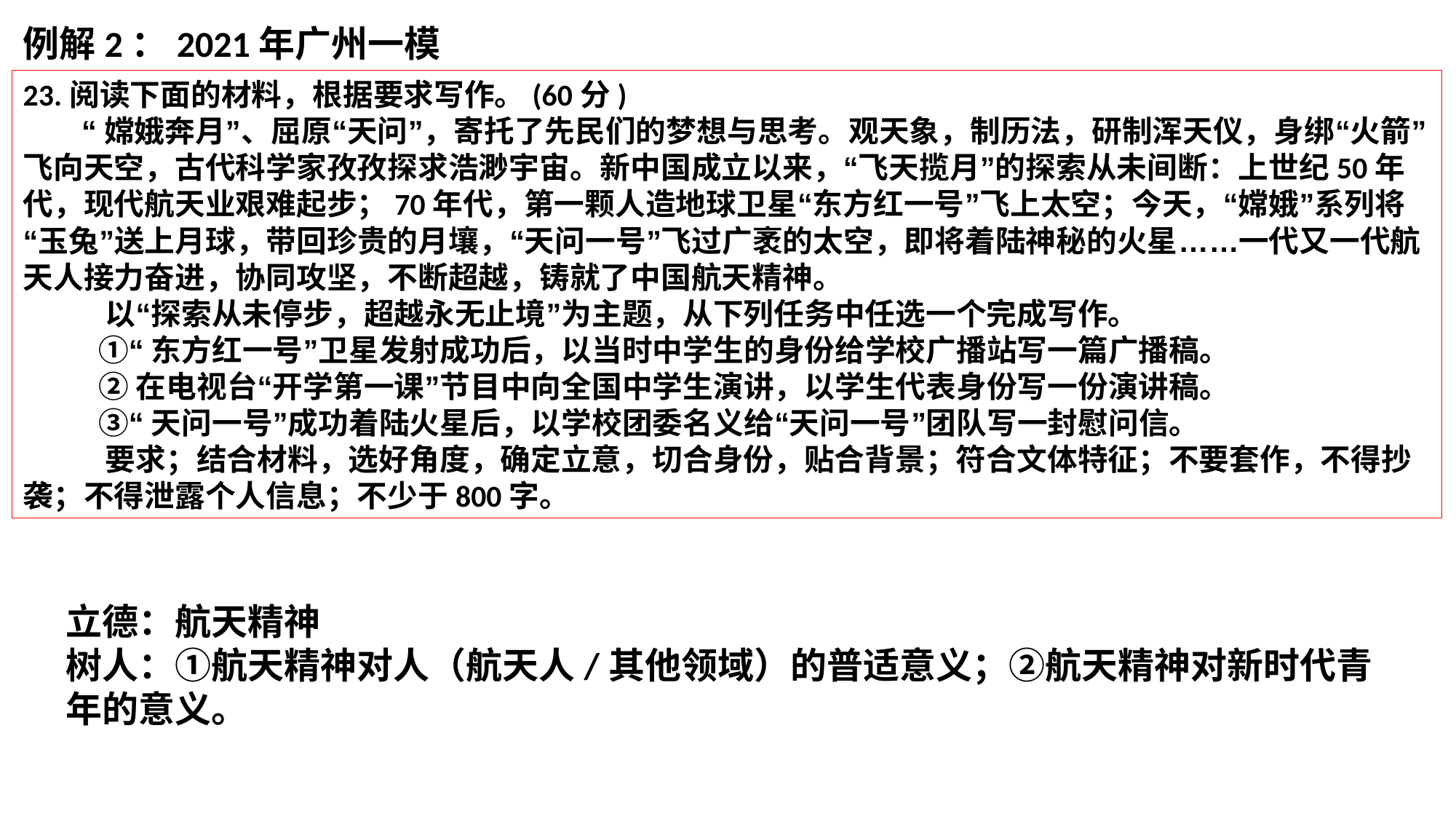

例解2：2021年广州一模
23.阅读下面的材料，根据要求写作。(60分)
       “嫦娥奔月”、屈原“天问”，寄托了先民们的梦想与思考。观天象，制历法，研制浑天仪，身绑“火箭”飞向天空，古代科学家孜孜探求浩渺宇宙。新中国成立以来，“飞天揽月”的探索从未间断：上世纪50年代，现代航天业艰难起步；70年代，第一颗人造地球卫星“东方红一号”飞上太空；今天，“嫦娥”系列将“玉兔”送上月球，带回珍贵的月壤，“天问一号”飞过广袤的太空，即将着陆神秘的火星……一代又一代航  天人接力奋进，协同攻坚，不断超越，铸就了中国航天精神。
         以“探索从未停步，超越永无止境”为主题，从下列任务中任选一个完成写作。
         ①“东方红一号”卫星发射成功后，以当时中学生的身份给学校广播站写一篇广播稿。
         ②在电视台“开学第一课”节目中向全国中学生演讲，以学生代表身份写一份演讲稿。
         ③“天问一号”成功着陆火星后，以学校团委名义给“天问一号”团队写一封慰问信。
         要求；结合材料，选好角度，确定立意，切合身份，贴合背景；符合文体特征；不要套作，不得抄袭；不得泄露个人信息；不少于800字。
立德：航天精神
树人：①航天精神对人（航天人/其他领域）的普适意义；②航天精神对新时代青年的意义。